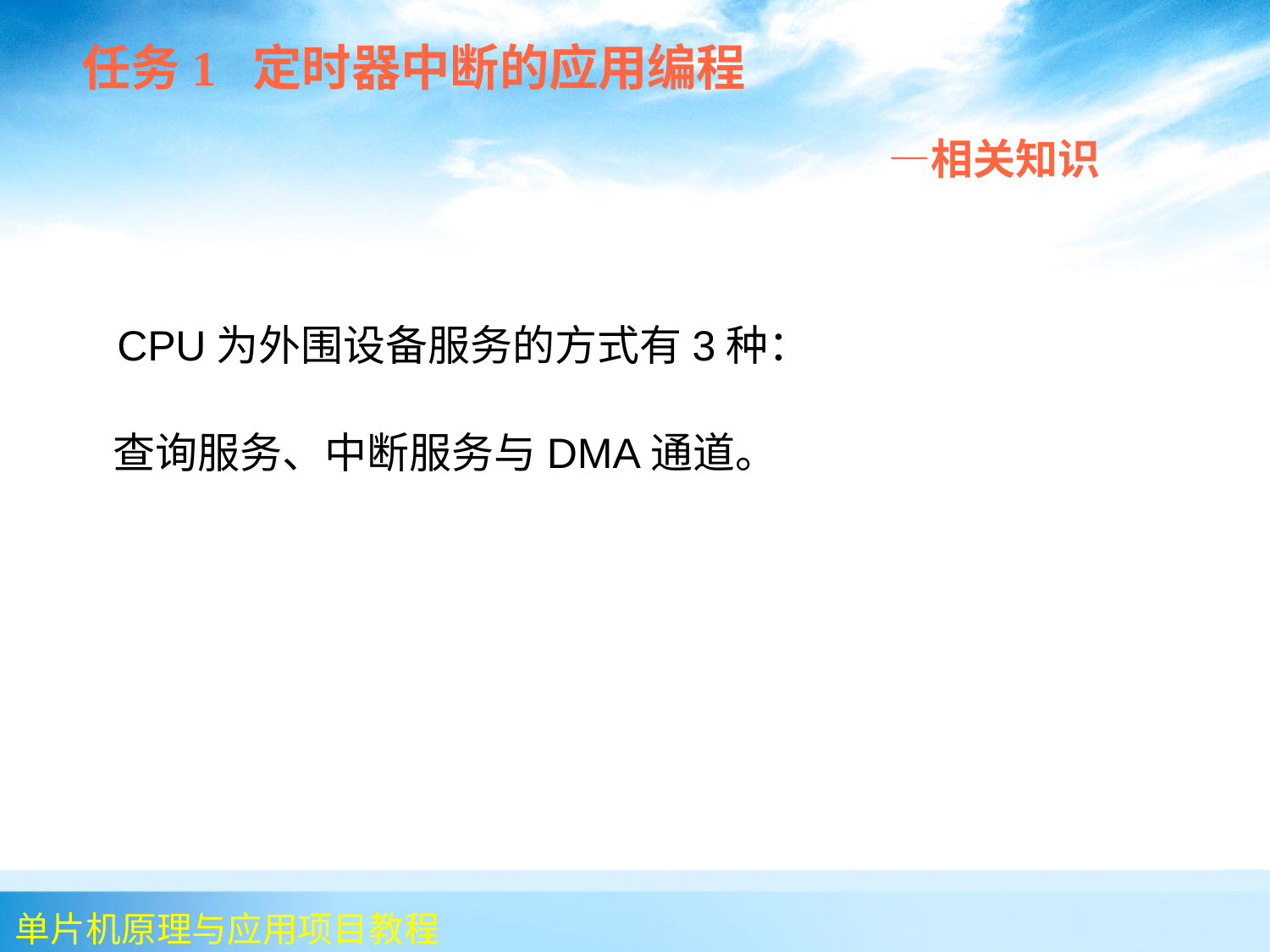

任务1  定时器中断的应用编程
                                                                            —相关知识
      CPU为外围设备服务的方式有3种：
      查询服务、中断服务与DMA通道。